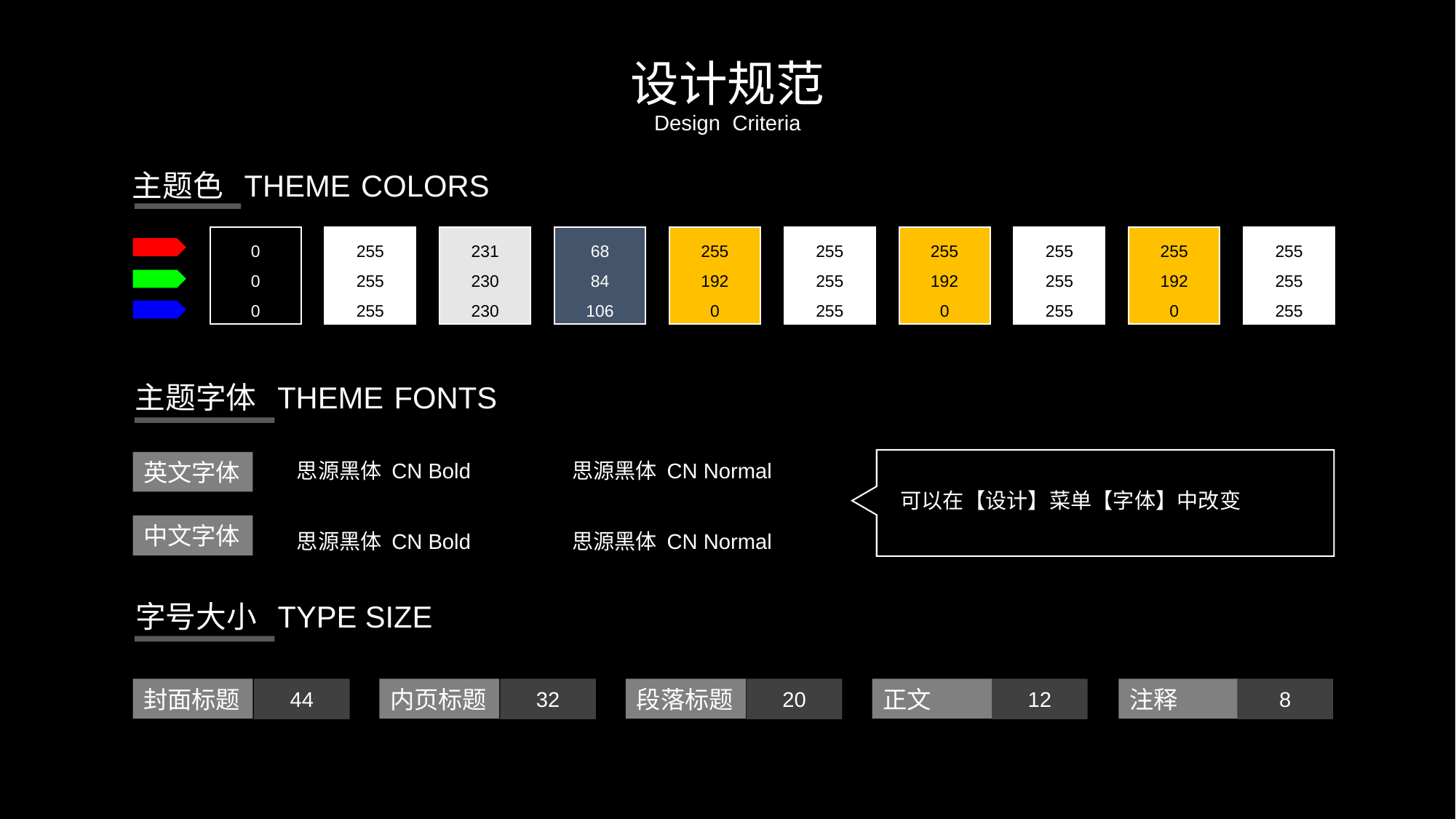

设计规范
Design  Criteria

主题色  THEME  COLORS

0
0
0
255
255
255
231
230
230
68
84
106
255
192
0
255
255
255
255
192
0
255
255
255
255
192
0
255
255
255

主题字体  THEME  FONTS

思源黑体 CN Bold
思源黑体 CN Normal
英文字体
可以在【设计】菜单【字体】中改变
中文字体
思源黑体 CN Bold
思源黑体 CN Normal

字号大小  TYPE SIZE

封面标题
44
内页标题
32
段落标题
20
正文
12
注释
8